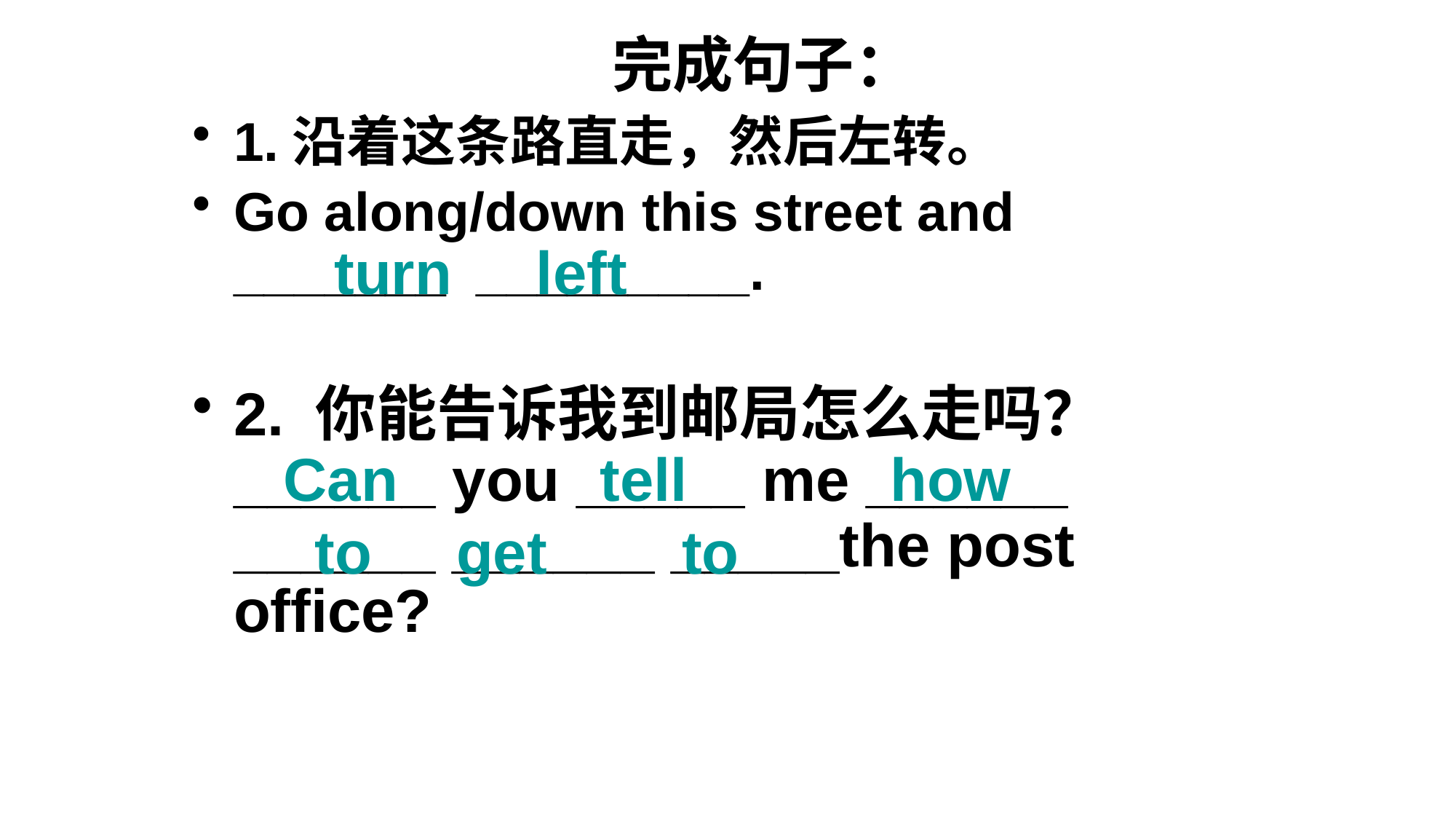

# 完成句子：
1.沿着这条路直走，然后左转。
Go along/down this street and _______  _________.

2. 你能告诉我到邮局怎么走吗？ ______ you _____ me ______ ______ ______ _____the post office?

turn     left
Can            tell            how
to     get        to